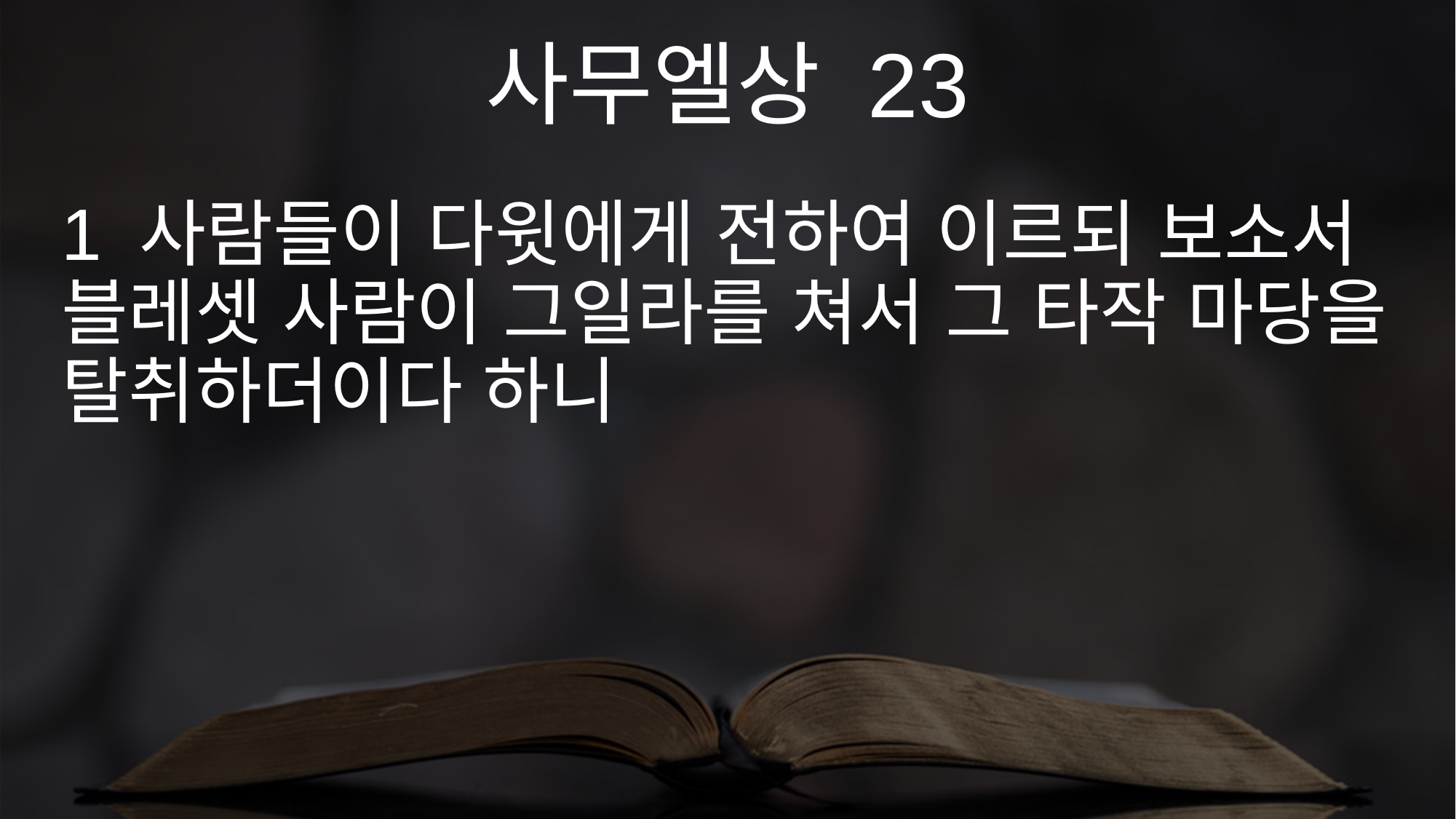

사무엘상 23
1 사람들이 다윗에게 전하여 이르되 보소서 블레셋 사람이 그일라를 쳐서 그 타작 마당을 탈취하더이다 하니